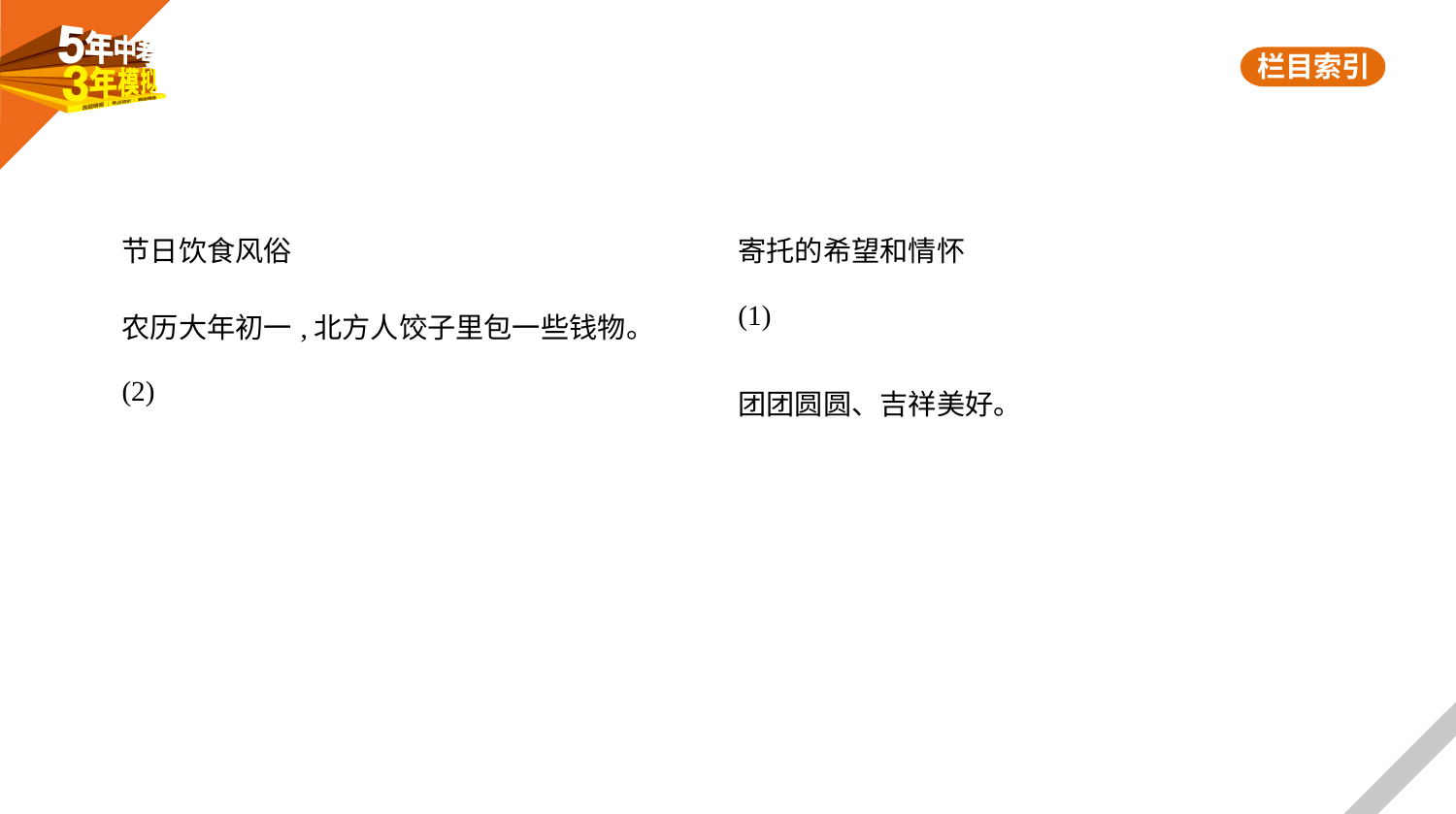

| 节日饮食风俗 | 寄托的希望和情怀 |
| --- | --- |
| 农历大年初一,北方人饺子里包一些钱物。 | (1) |
| (2) | 团团圆圆、吉祥美好。 |